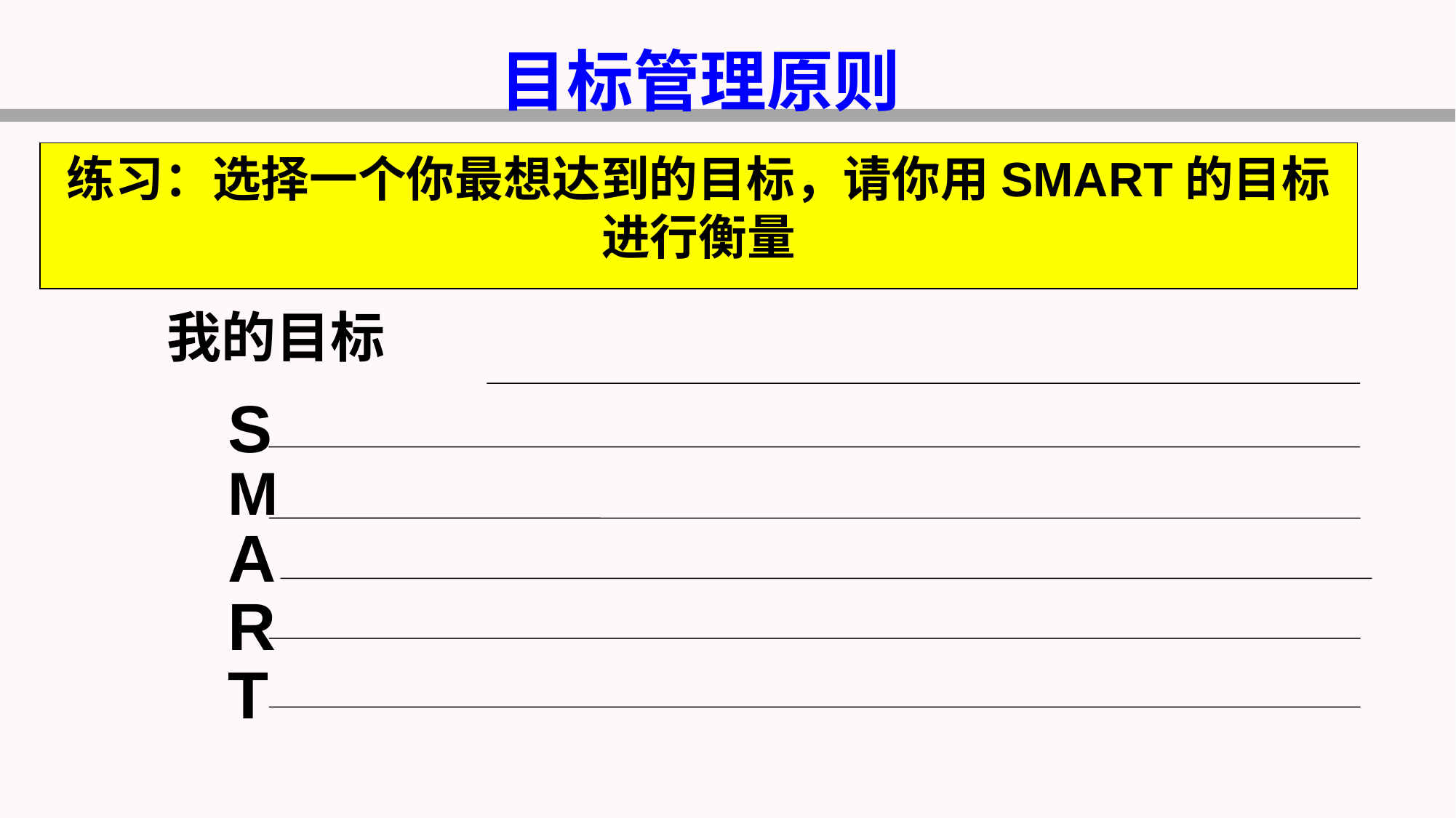

目标管理原则
练习：选择一个你最想达到的目标，请你用SMART的目标进行衡量
我的目标
S

M
A

R

T